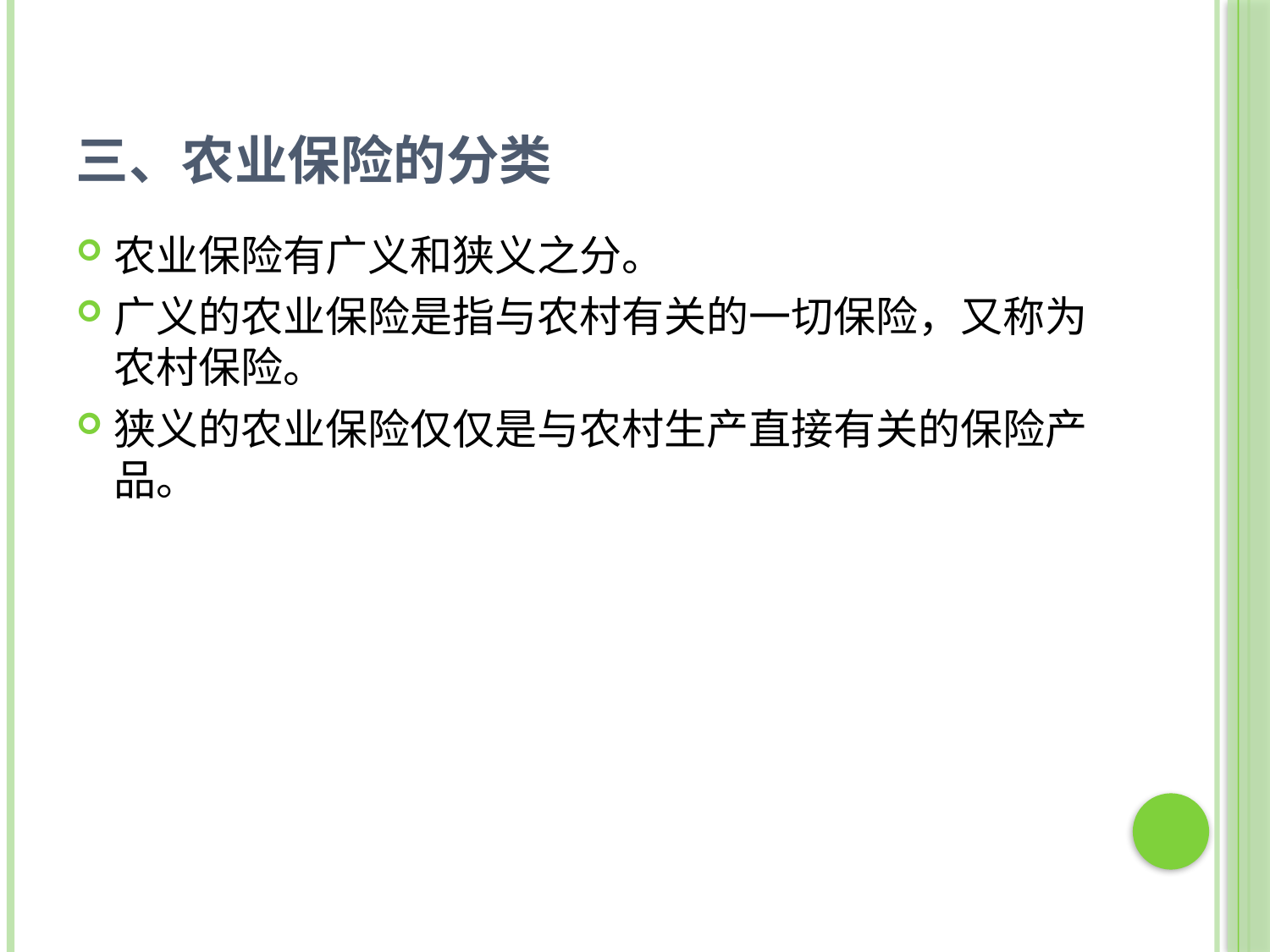

# 三、农业保险的分类
农业保险有广义和狭义之分。
广义的农业保险是指与农村有关的一切保险，又称为农村保险。
狭义的农业保险仅仅是与农村生产直接有关的保险产品。